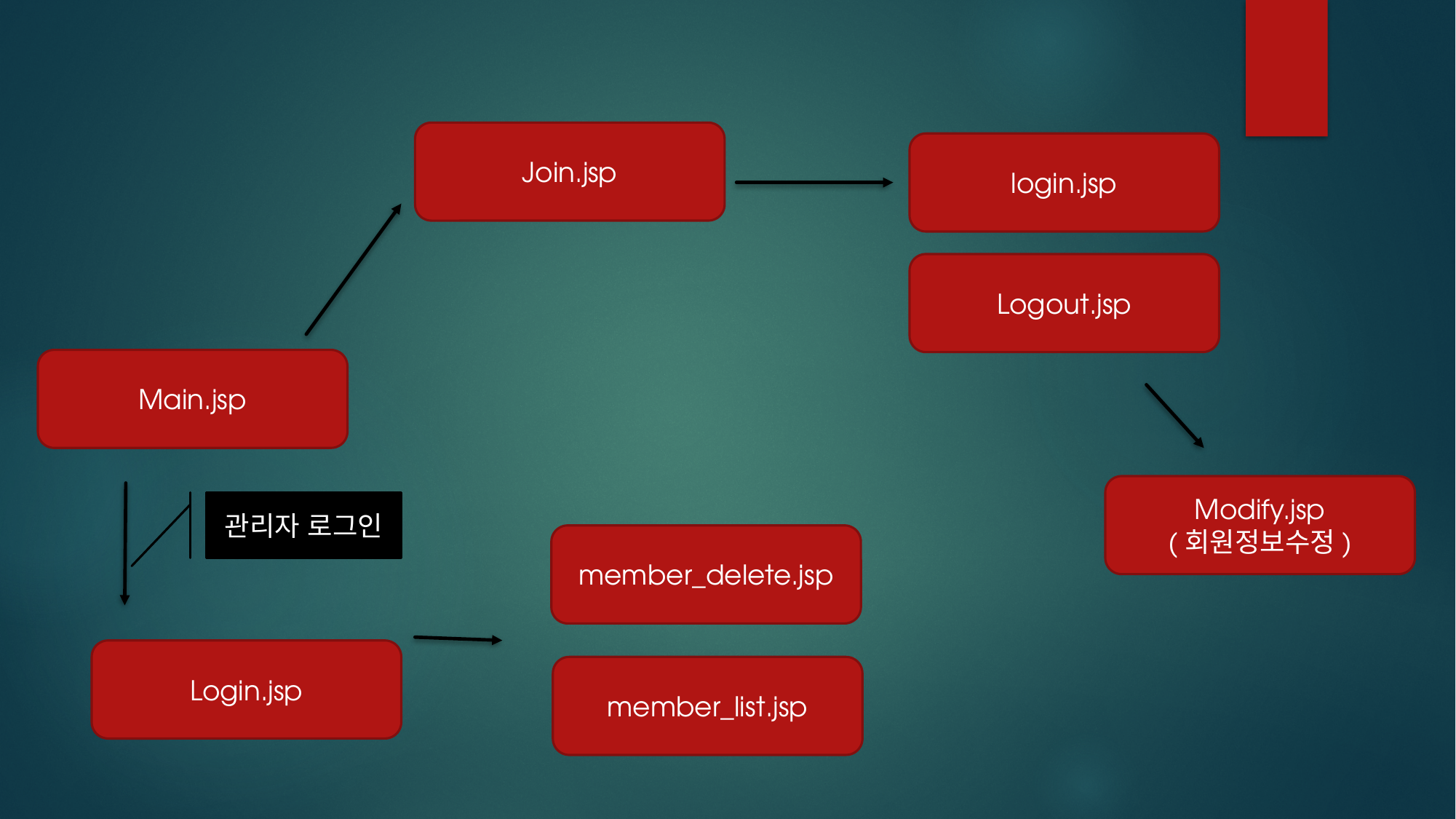

Join.jsp
login.jsp
Logout.jsp

Main.jsp

Modify.jsp
(회원정보수정)
관리자 로그인
member_delete.jsp
Login.jsp
member_list.jsp